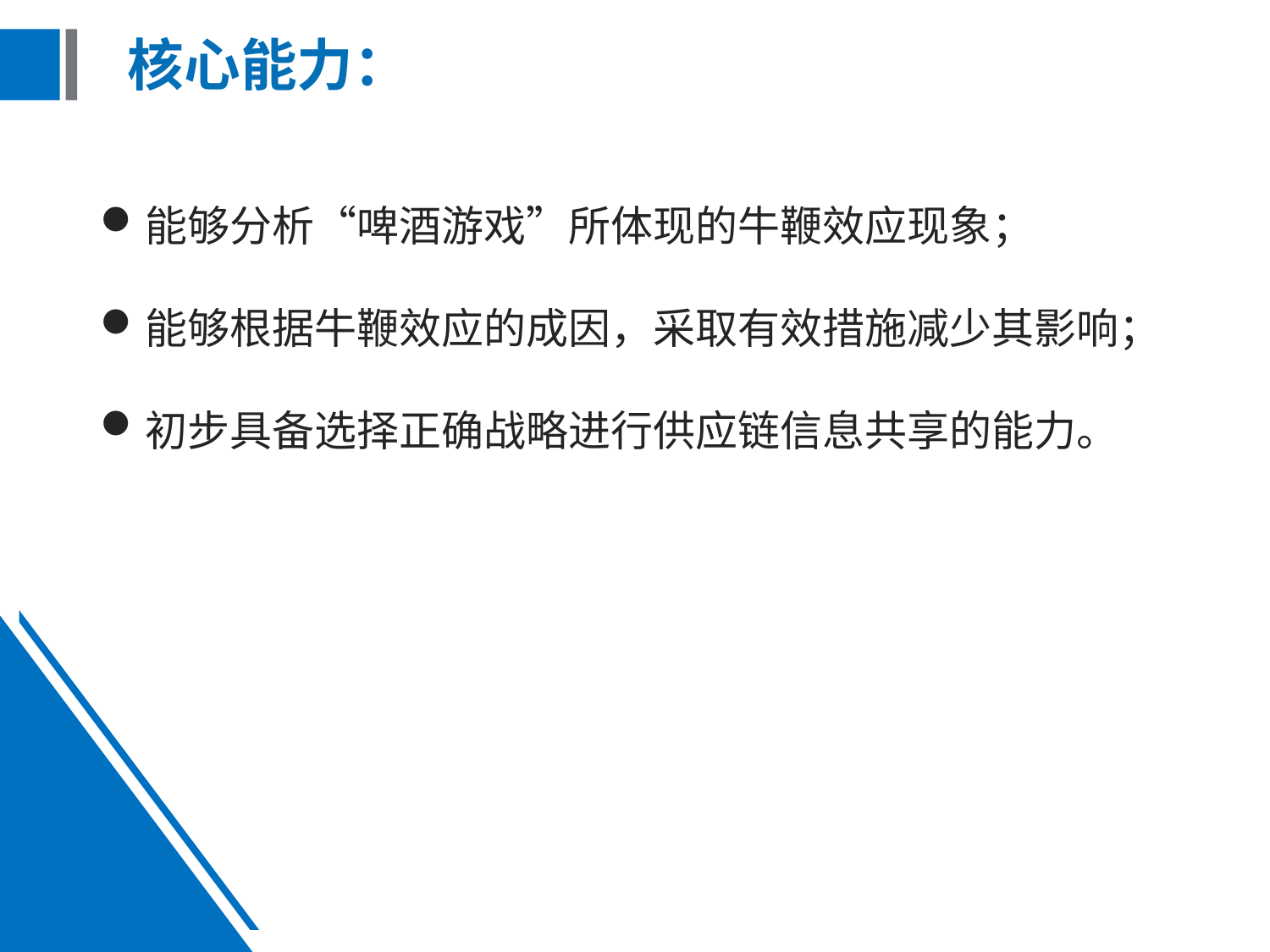

# 核心能力：
能够分析“啤酒游戏”所体现的牛鞭效应现象；
能够根据牛鞭效应的成因，采取有效措施减少其影响；
初步具备选择正确战略进行供应链信息共享的能力。